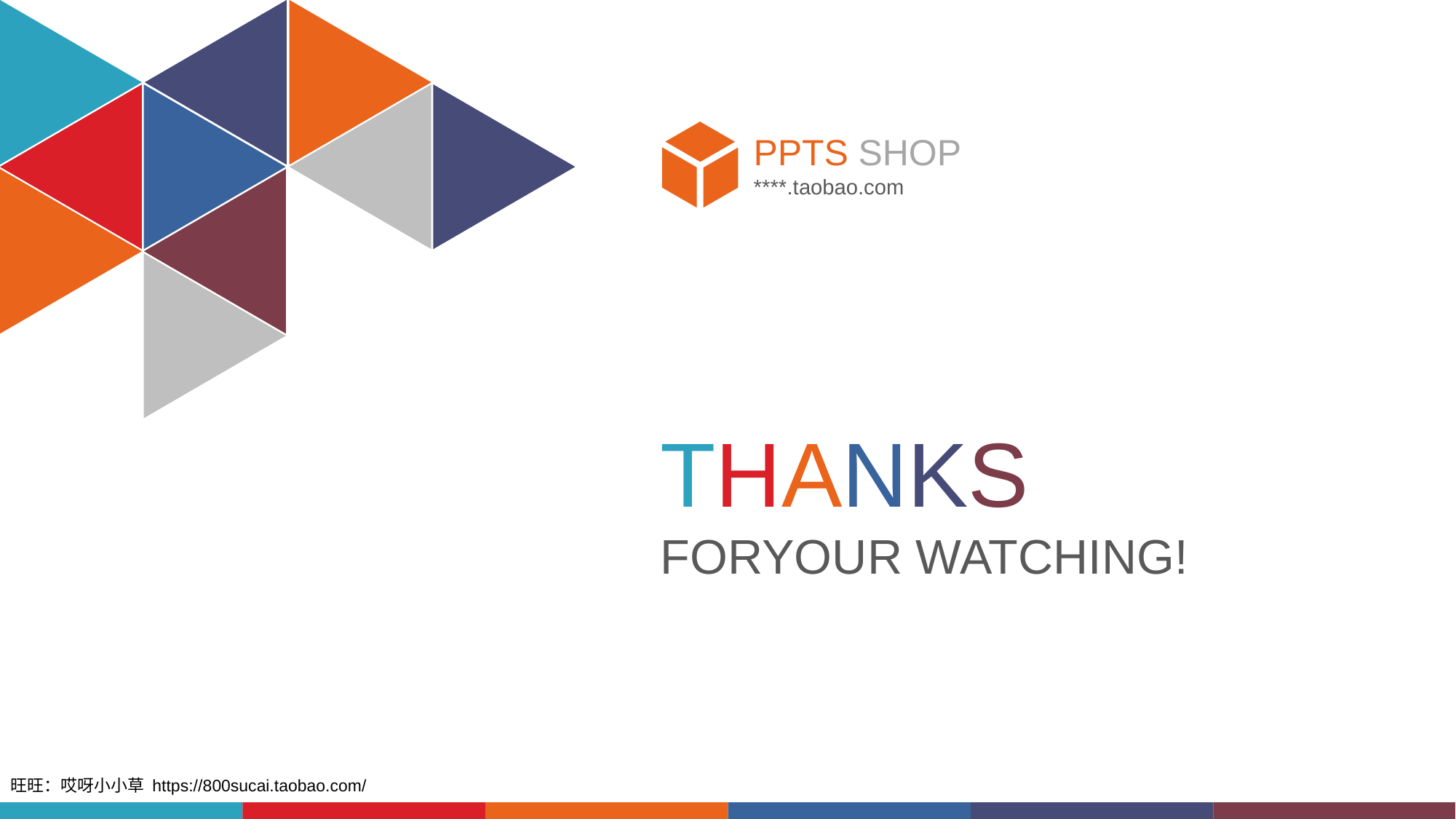

PPTS SHOP
****.taobao.com
THANKS
FORYOUR WATCHING!
旺旺：哎呀小小草 https://800sucai.taobao.com/